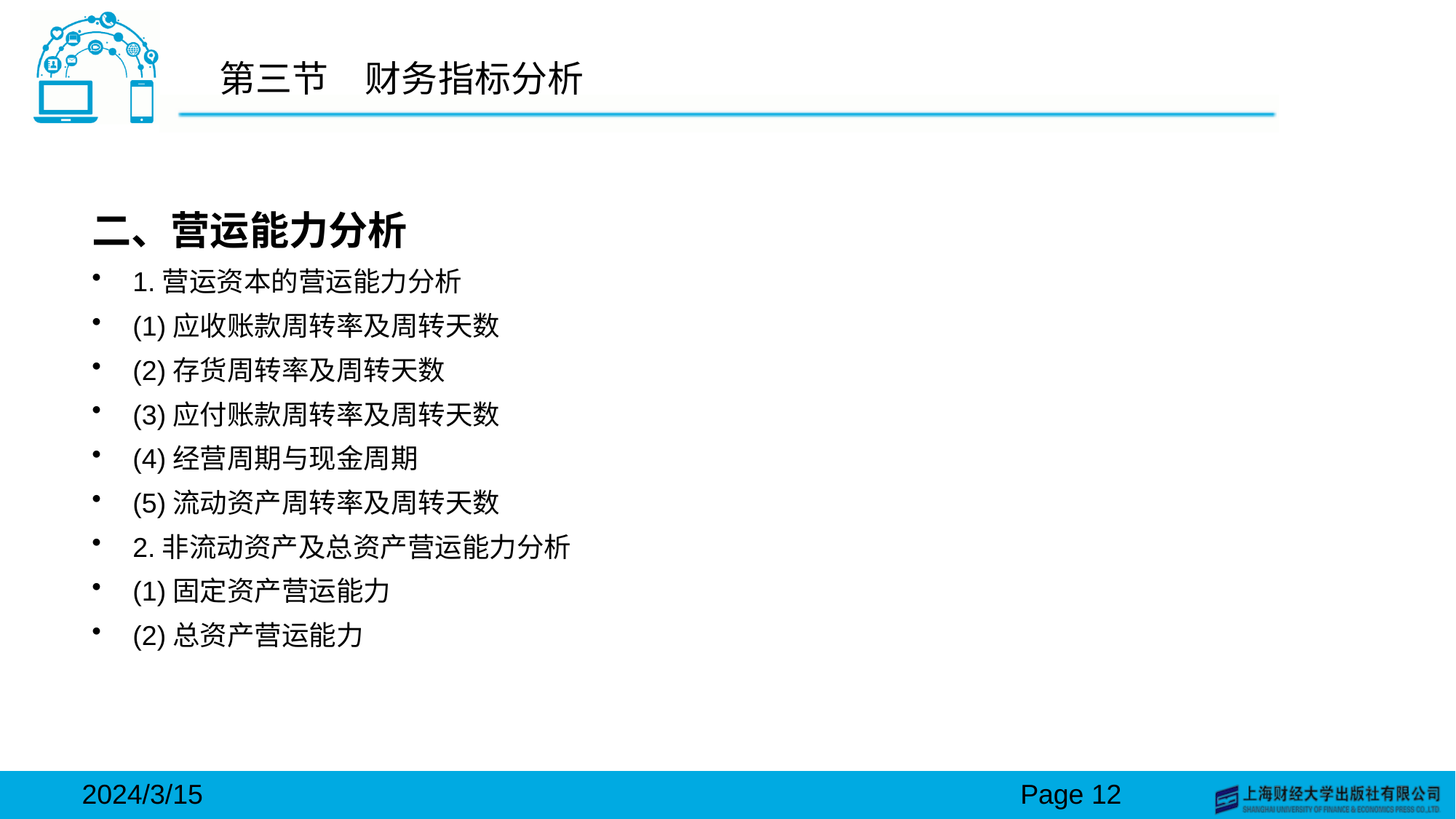

# 第三节　财务指标分析
二、营运能力分析
1.营运资本的营运能力分析
(1)应收账款周转率及周转天数
(2)存货周转率及周转天数
(3)应付账款周转率及周转天数
(4)经营周期与现金周期
(5)流动资产周转率及周转天数
2.非流动资产及总资产营运能力分析
(1)固定资产营运能力
(2)总资产营运能力

2024/3/15
Page 12